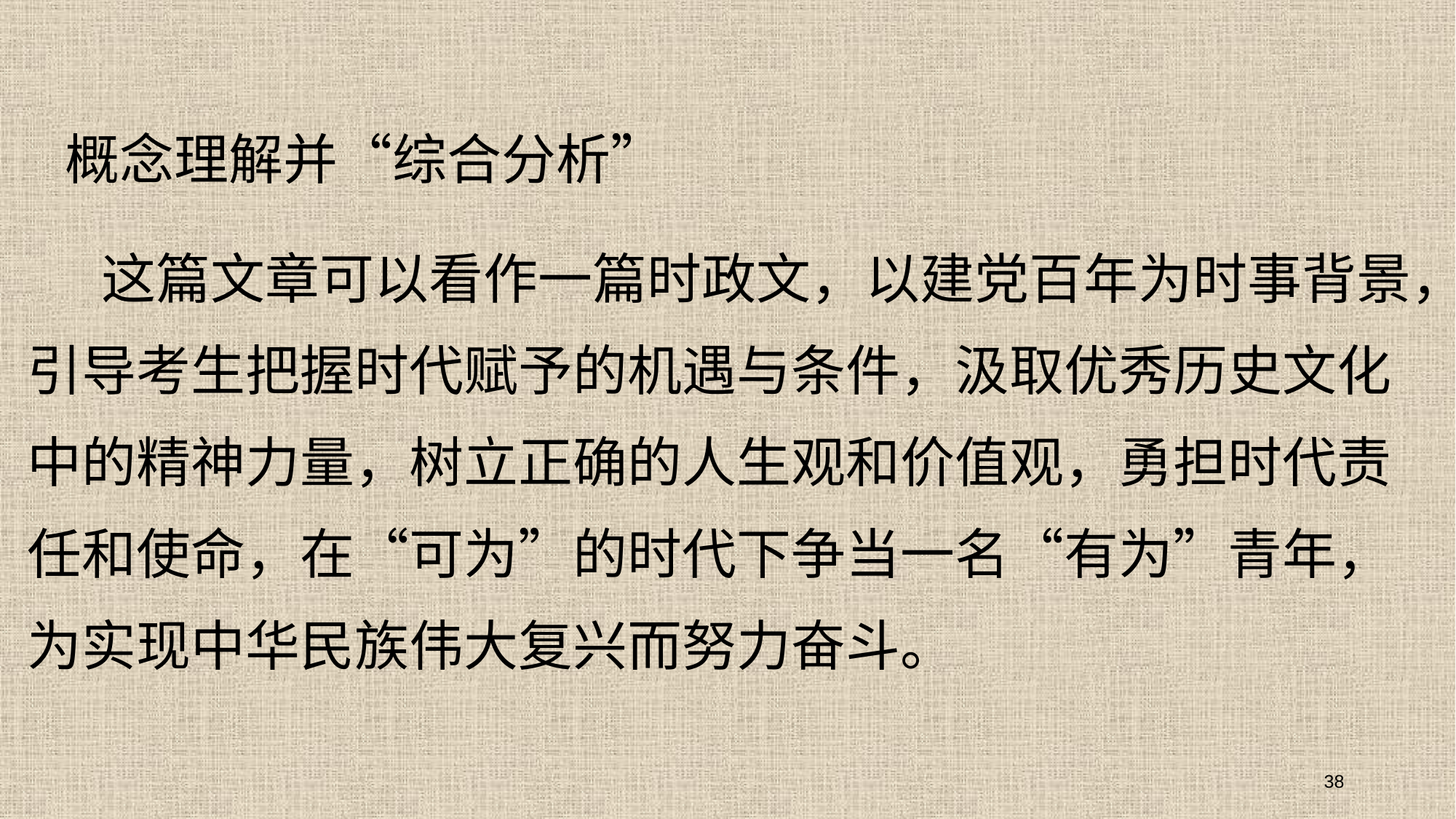

概念理解并“综合分析”
     这篇文章可以看作一篇时政文，以建党百年为时事背景，引导考生把握时代赋予的机遇与条件，汲取优秀历史文化中的精神力量，树立正确的人生观和价值观，勇担时代责任和使命，在“可为”的时代下争当一名“有为”青年，为实现中华民族伟大复兴而努力奋斗。
38